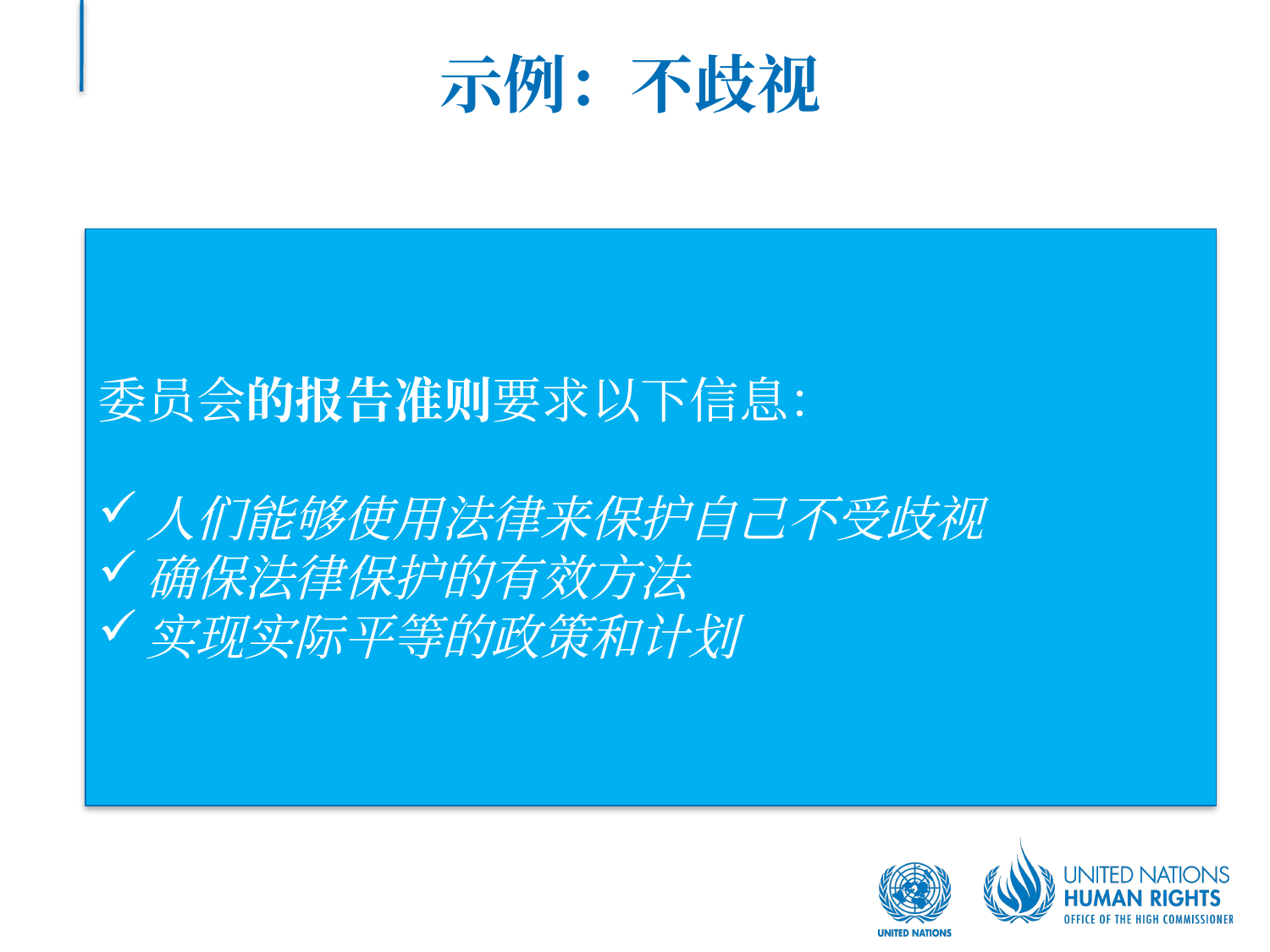

# 示例：不歧视

委员会的报告准则要求以下信息：

人们能够使用法律来保护自己不受歧视
确保法律保护的有效方法
实现实际平等的政策和计划